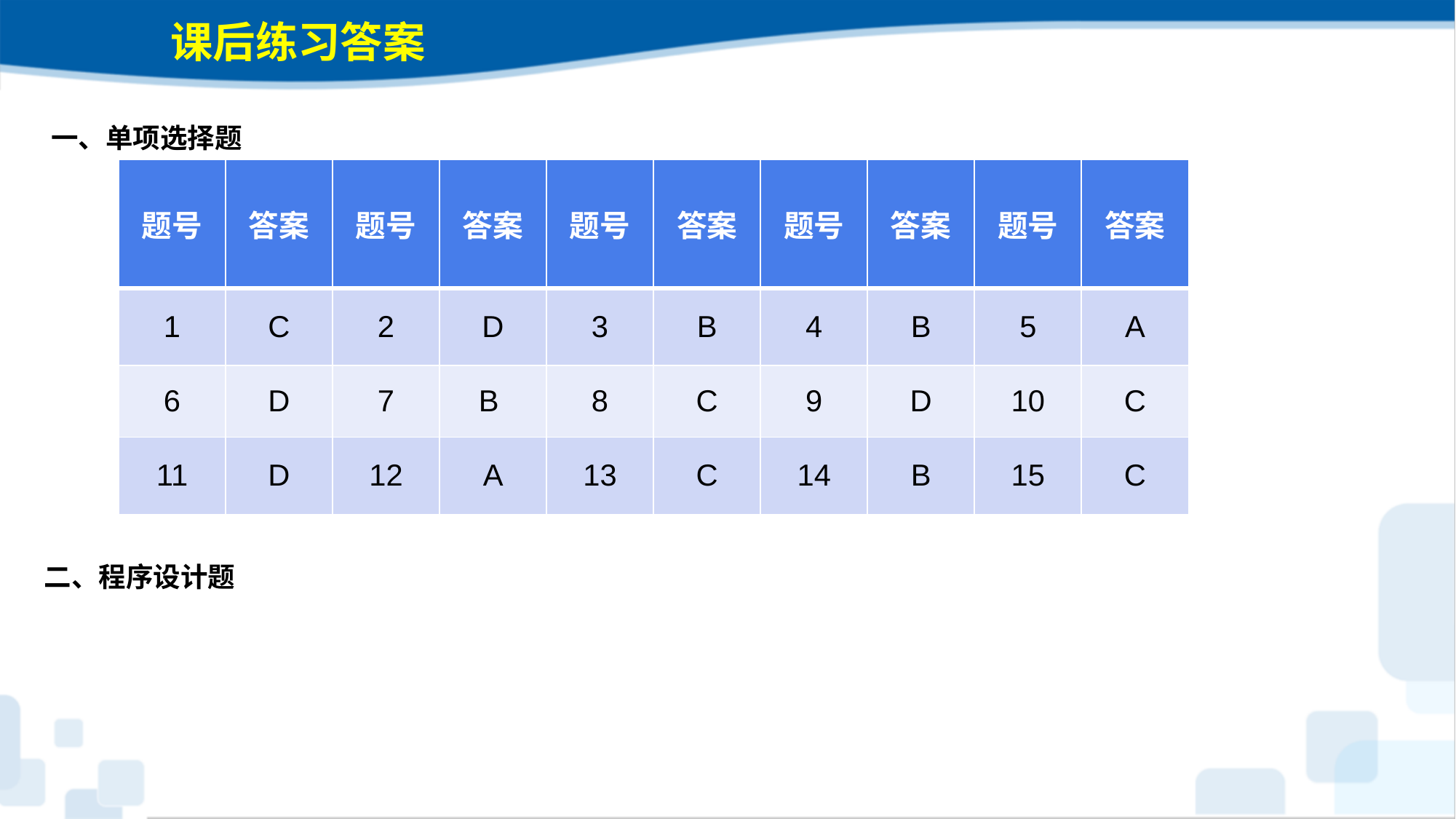

课后练习答案
一、单项选择题
| 题号 | 答案 | 题号 | 答案 | 题号 | 答案 | 题号 | 答案 | 题号 | 答案 |
| --- | --- | --- | --- | --- | --- | --- | --- | --- | --- |
| 1 | C | 2 | D | 3 | B | 4 | B | 5 | A |
| 6 | D | 7 | B | 8 | C | 9 | D | 10 | C |
| 11 | D | 12 | A | 13 | C | 14 | B | 15 | C |
二、程序设计题